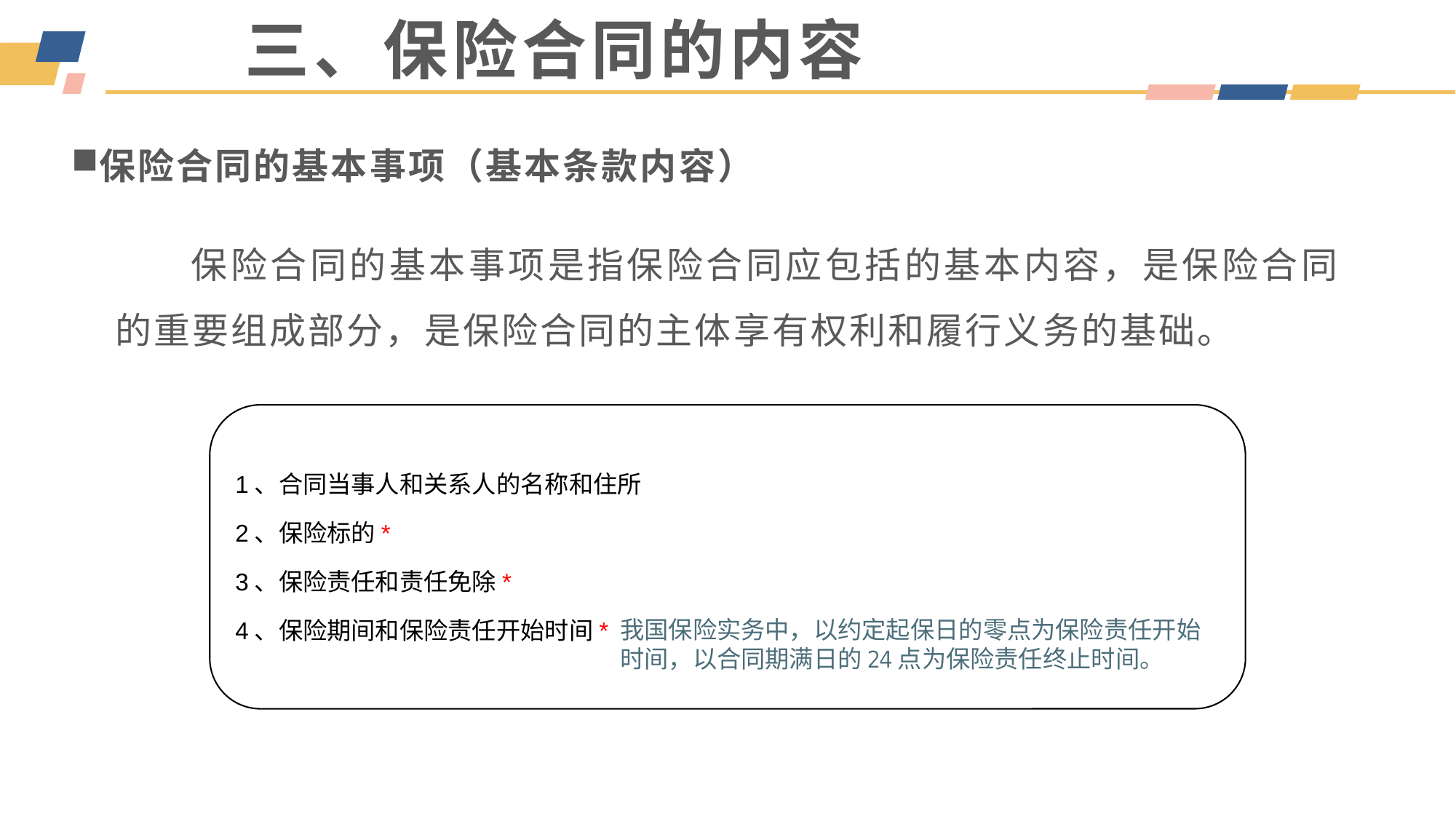

三、保险合同的内容

保险合同的基本事项（基本条款内容）

　保险合同的基本事项是指保险合同应包括的基本内容，是保险合同的重要组成部分，是保险合同的主体享有权利和履行义务的基础。
1、合同当事人和关系人的名称和住所
2、保险标的*
3、保险责任和责任免除*
4、保险期间和保险责任开始时间*
我国保险实务中，以约定起保日的零点为保险责任开始时间，以合同期满日的24点为保险责任终止时间。